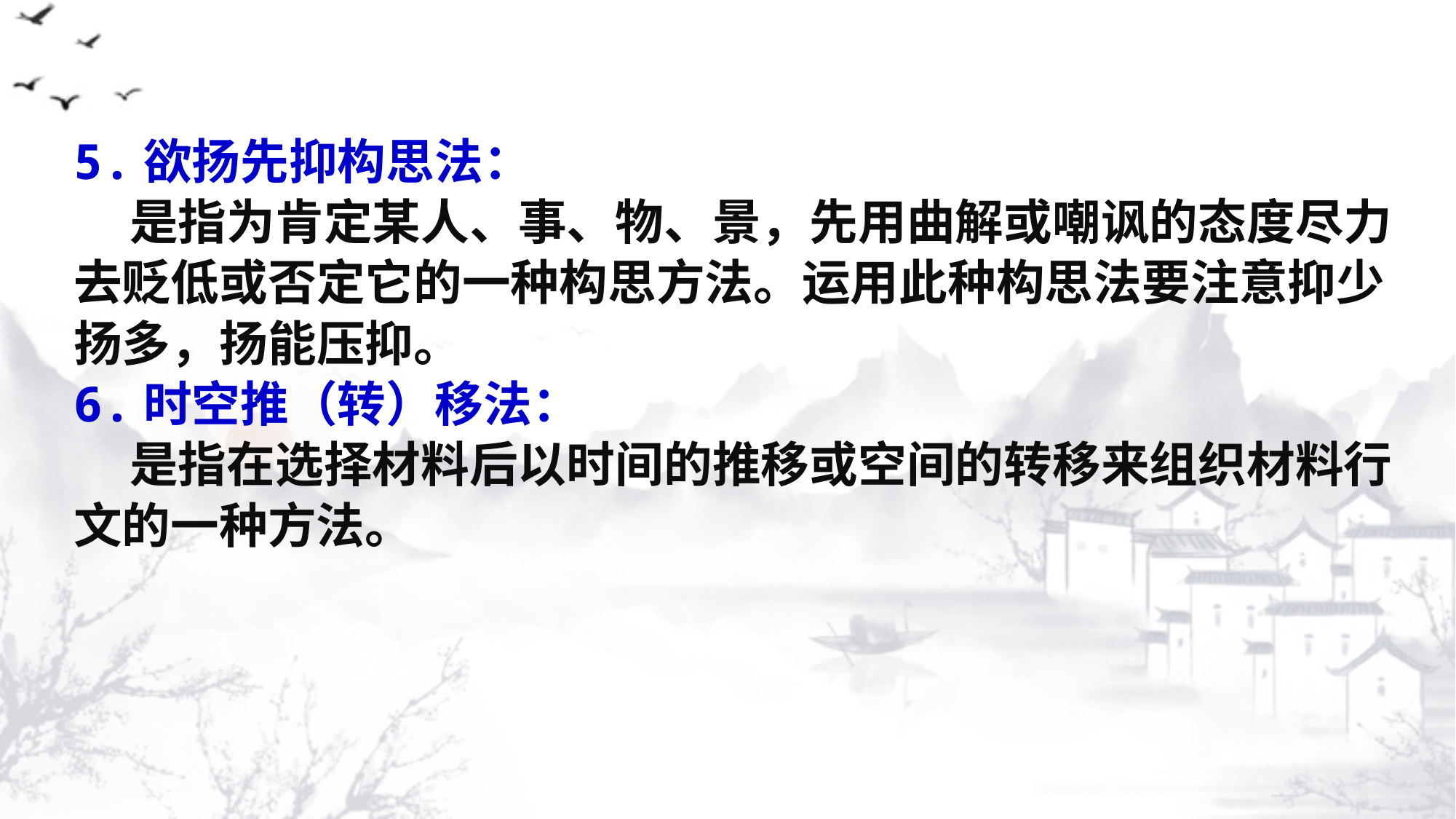

5.欲扬先抑构思法：
    是指为肯定某人、事、物、景，先用曲解或嘲讽的态度尽力去贬低或否定它的一种构思方法。运用此种构思法要注意抑少扬多，扬能压抑。
6.时空推（转）移法：
    是指在选择材料后以时间的推移或空间的转移来组织材料行文的一种方法。